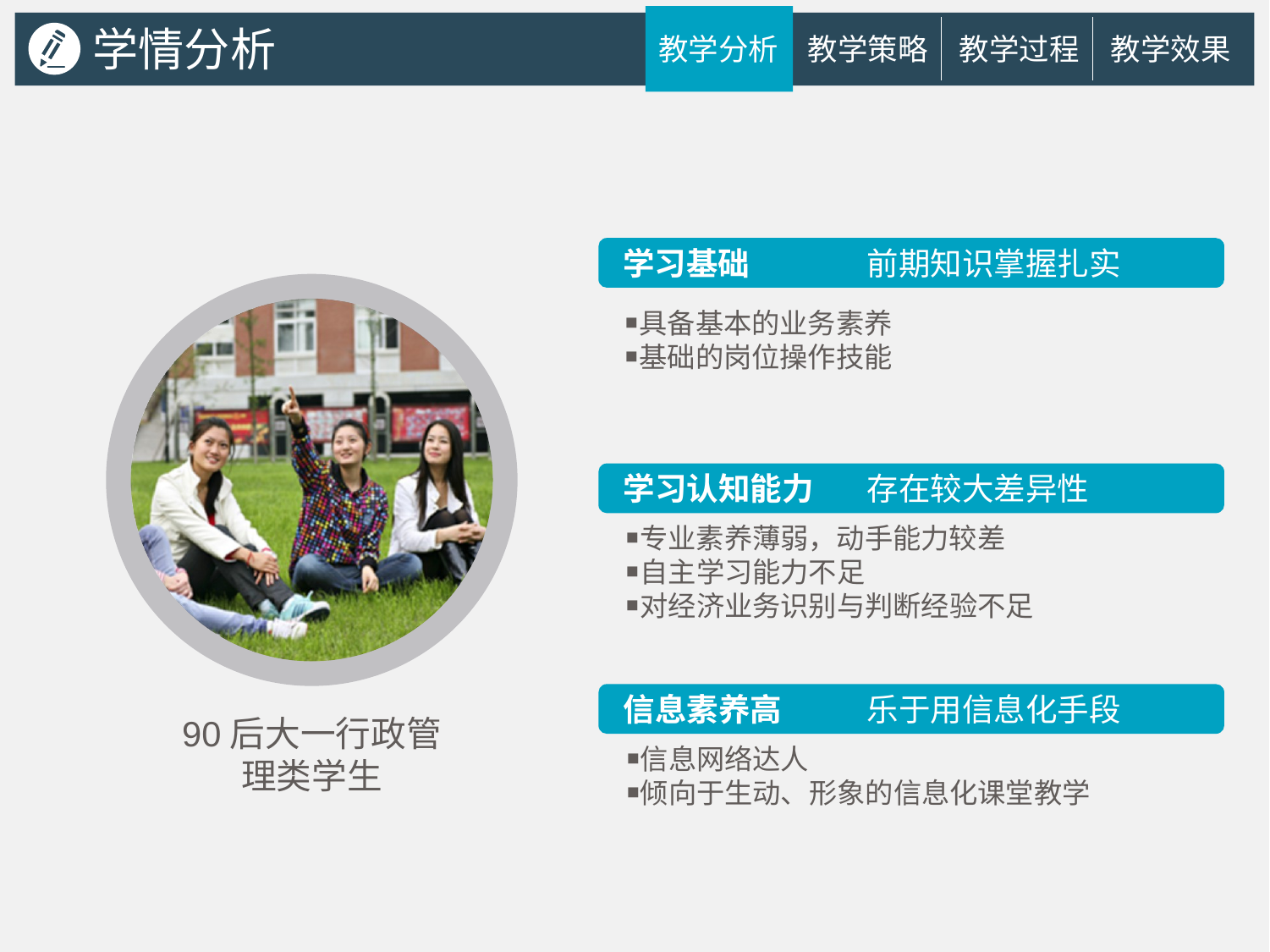

学情分析

教学分析
教学策略
教学过程
教学效果
学习基础
前期知识掌握扎实

￭具备基本的业务素养
￭基础的岗位操作技能
学习认知能力
存在较大差异性

￭专业素养薄弱，动手能力较差
￭自主学习能力不足
￭对经济业务识别与判断经验不足
信息素养高
乐于用信息化手段

90后大一行政管理类学生
￭信息网络达人
￭倾向于生动、形象的信息化课堂教学